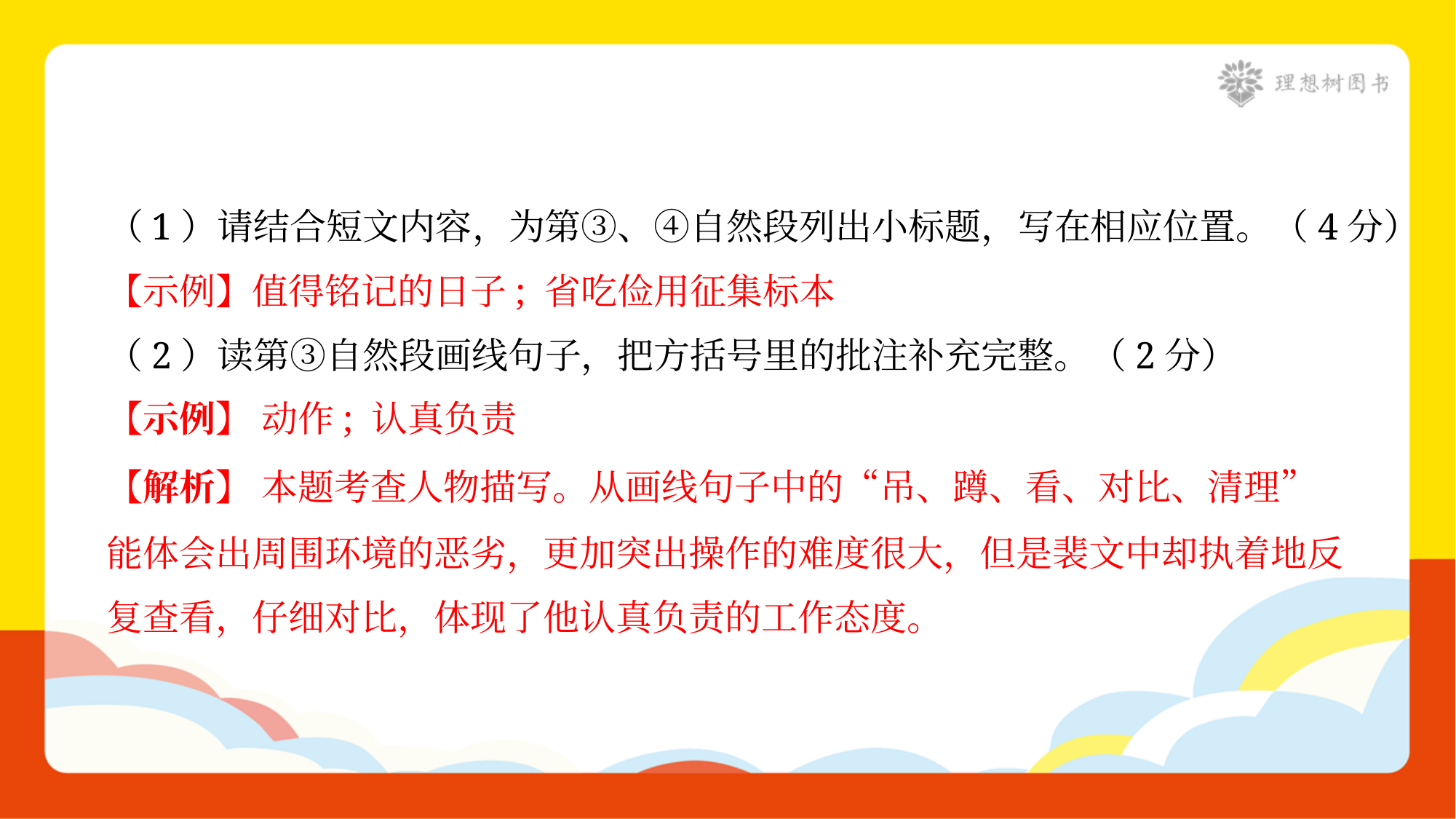

（1）请结合短文内容，为第③、④自然段列出小标题，写在相应位置。（4分）
【示例】值得铭记的日子; 省吃俭用征集标本
（2）读第③自然段画线句子，把方括号里的批注补充完整。（2分）
【示例】 动作; 认真负责
【解析】 本题考查人物描写。从画线句子中的“吊、蹲、看、对比、清理”
能体会出周围环境的恶劣，更加突出操作的难度很大，但是裴文中却执着地反
复查看，仔细对比，体现了他认真负责的工作态度。